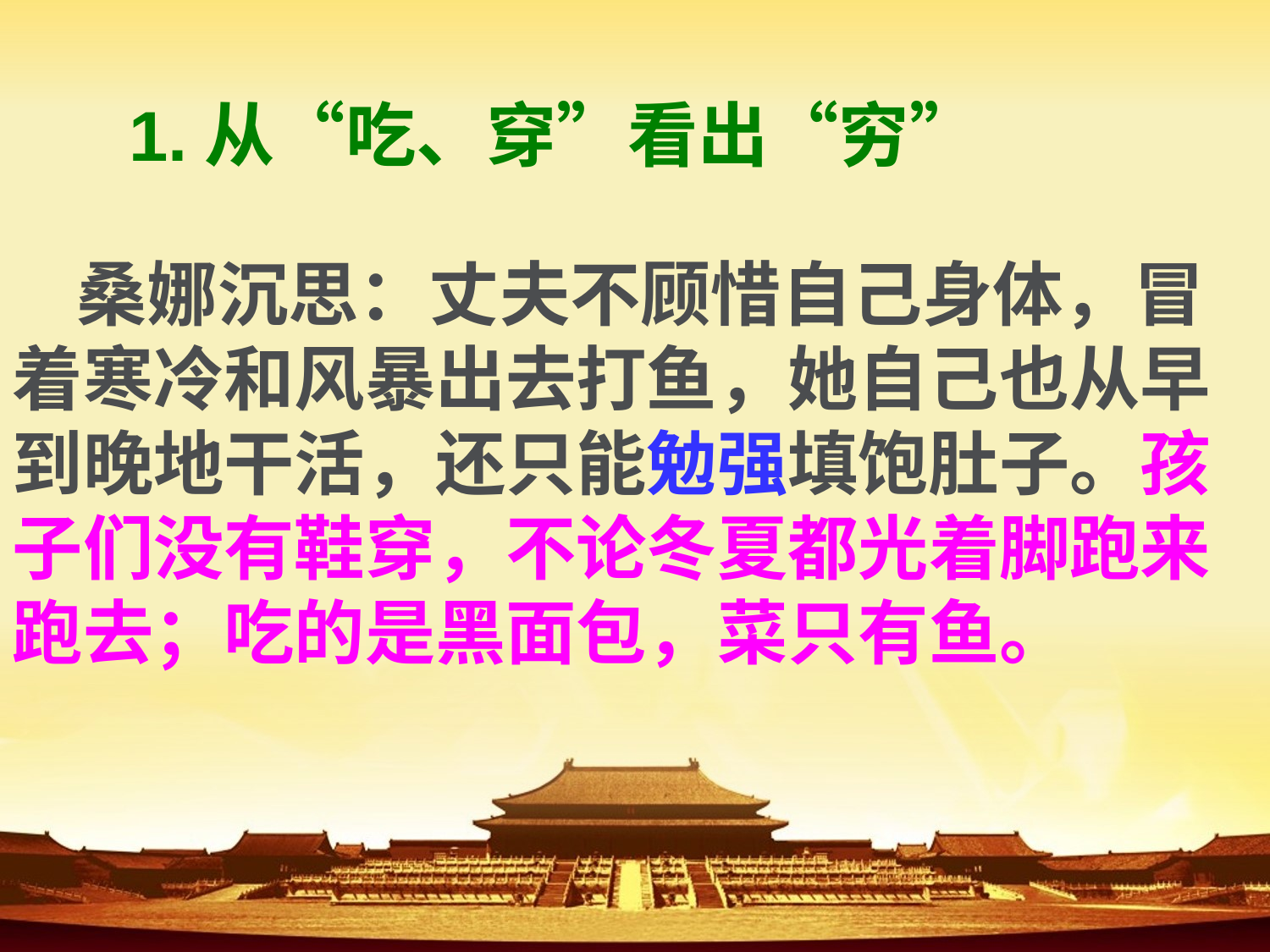

1.从“吃、穿”看出“穷”
    桑娜沉思：丈夫不顾惜自己身体，冒着寒冷和风暴出去打鱼，她自己也从早到晚地干活，还只能勉强填饱肚子。孩子们没有鞋穿，不论冬夏都光着脚跑来跑去；吃的是黑面包，菜只有鱼。